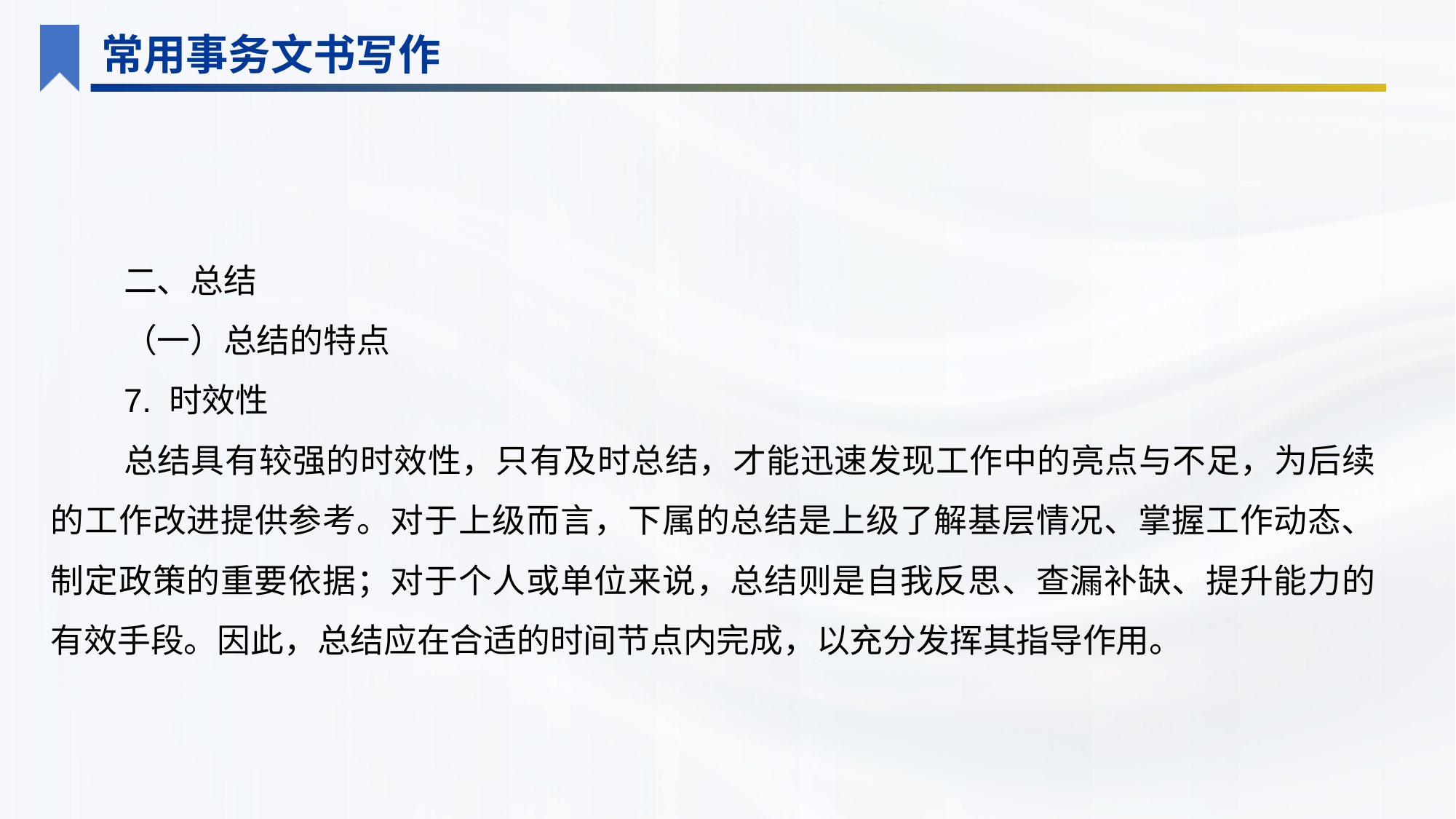

常用事务文书写作
二、总结
（一）总结的特点
7. 时效性
总结具有较强的时效性，只有及时总结，才能迅速发现工作中的亮点与不足，为后续的工作改进提供参考。对于上级而言，下属的总结是上级了解基层情况、掌握工作动态、制定政策的重要依据；对于个人或单位来说，总结则是自我反思、查漏补缺、提升能力的有效手段。因此，总结应在合适的时间节点内完成，以充分发挥其指导作用。